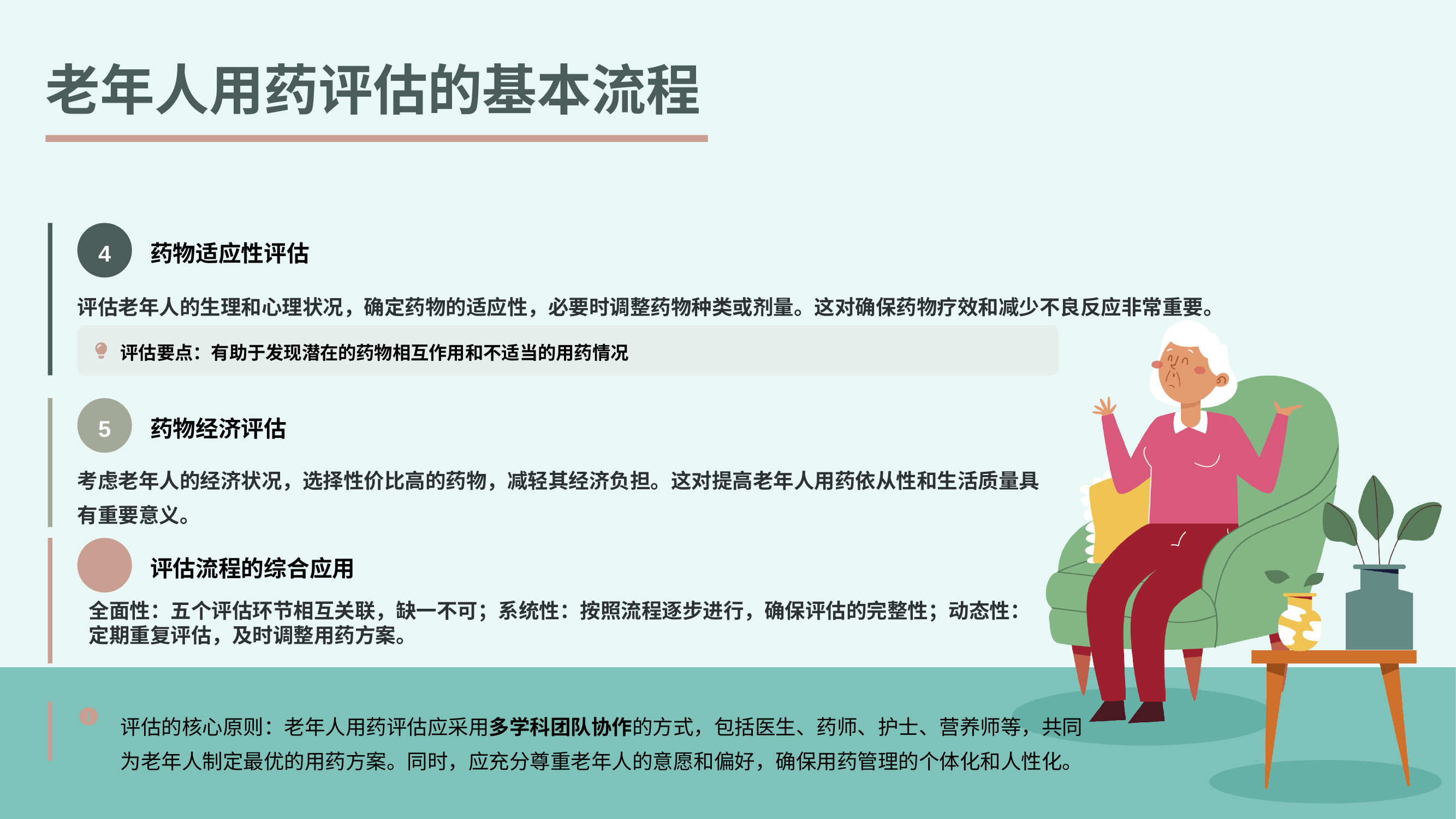

老年人用药评估的基本流程

4

药物适应性评估
评估老年人的生理和心理状况，确定药物的适应性，必要时调整药物种类或剂量。这对确保药物疗效和减少不良反应非常重要。

评估要点：有助于发现潜在的药物相互作用和不适当的用药情况

5

药物经济评估
考虑老年人的经济状况，选择性价比高的药物，减轻其经济负担。这对提高老年人用药依从性和生活质量具有重要意义。

评估流程的综合应用
全面性：五个评估环节相互关联，缺一不可；系统性：按照流程逐步进行，确保评估的完整性；动态性：定期重复评估，及时调整用药方案。
评估的核心原则：老年人用药评估应采用多学科团队协作的方式，包括医生、药师、护士、营养师等，共同为老年人制定最优的用药方案。同时，应充分尊重老年人的意愿和偏好，确保用药管理的个体化和人性化。